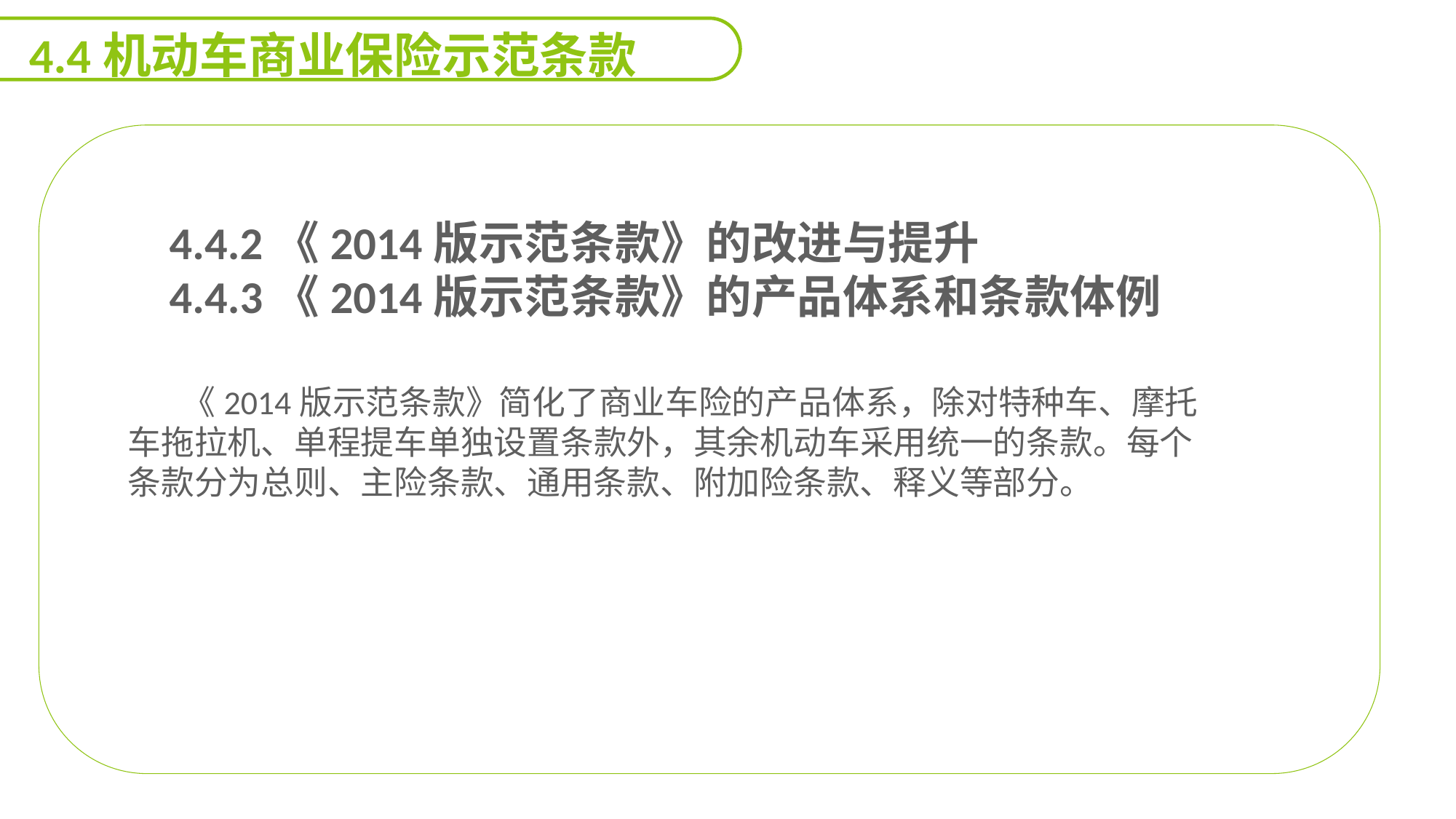

4.4机动车商业保险示范条款

    4.4.2《2014版示范条款》的改进与提升
    4.4.3《2014版示范条款》的产品体系和条款体例

《2014版示范条款》简化了商业车险的产品体系，除对特种车、摩托车拖拉机、单程提车单独设置条款外，其余机动车采用统一的条款。每个条款分为总则、主险条款、通用条款、附加险条款、释义等部分。
能力
目标
延迟符